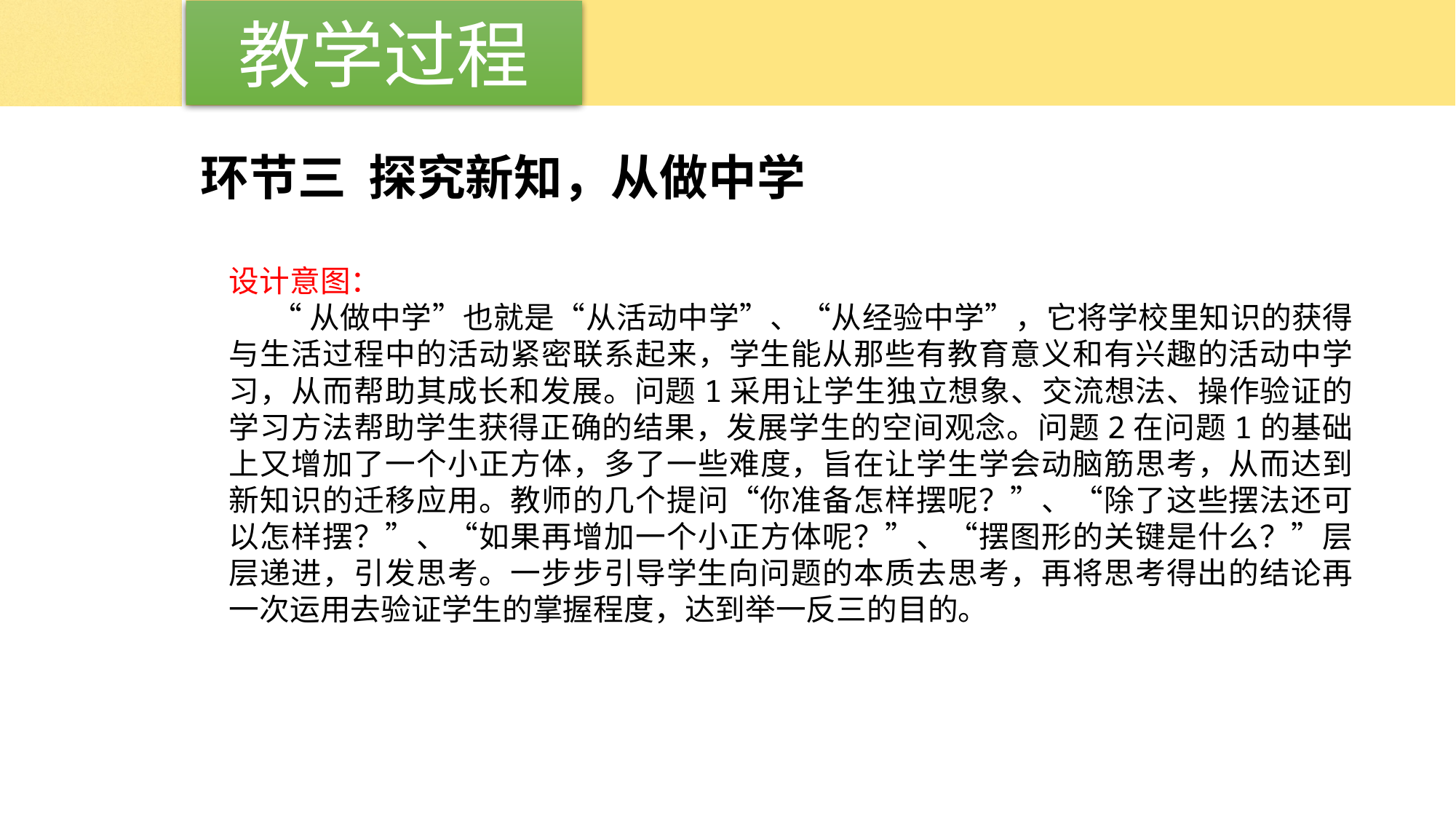

教学过程

环节三  探究新知，从做中学
设计意图：
“从做中学”也就是“从活动中学”、“从经验中学”，它将学校里知识的获得与生活过程中的活动紧密联系起来，学生能从那些有教育意义和有兴趣的活动中学习，从而帮助其成长和发展。问题1采用让学生独立想象、交流想法、操作验证的学习方法帮助学生获得正确的结果，发展学生的空间观念。问题2在问题1的基础上又增加了一个小正方体，多了一些难度，旨在让学生学会动脑筋思考，从而达到新知识的迁移应用。教师的几个提问“你准备怎样摆呢？”、“除了这些摆法还可以怎样摆？”、“如果再增加一个小正方体呢？”、“摆图形的关键是什么？”层层递进，引发思考。一步步引导学生向问题的本质去思考，再将思考得出的结论再一次运用去验证学生的掌握程度，达到举一反三的目的。